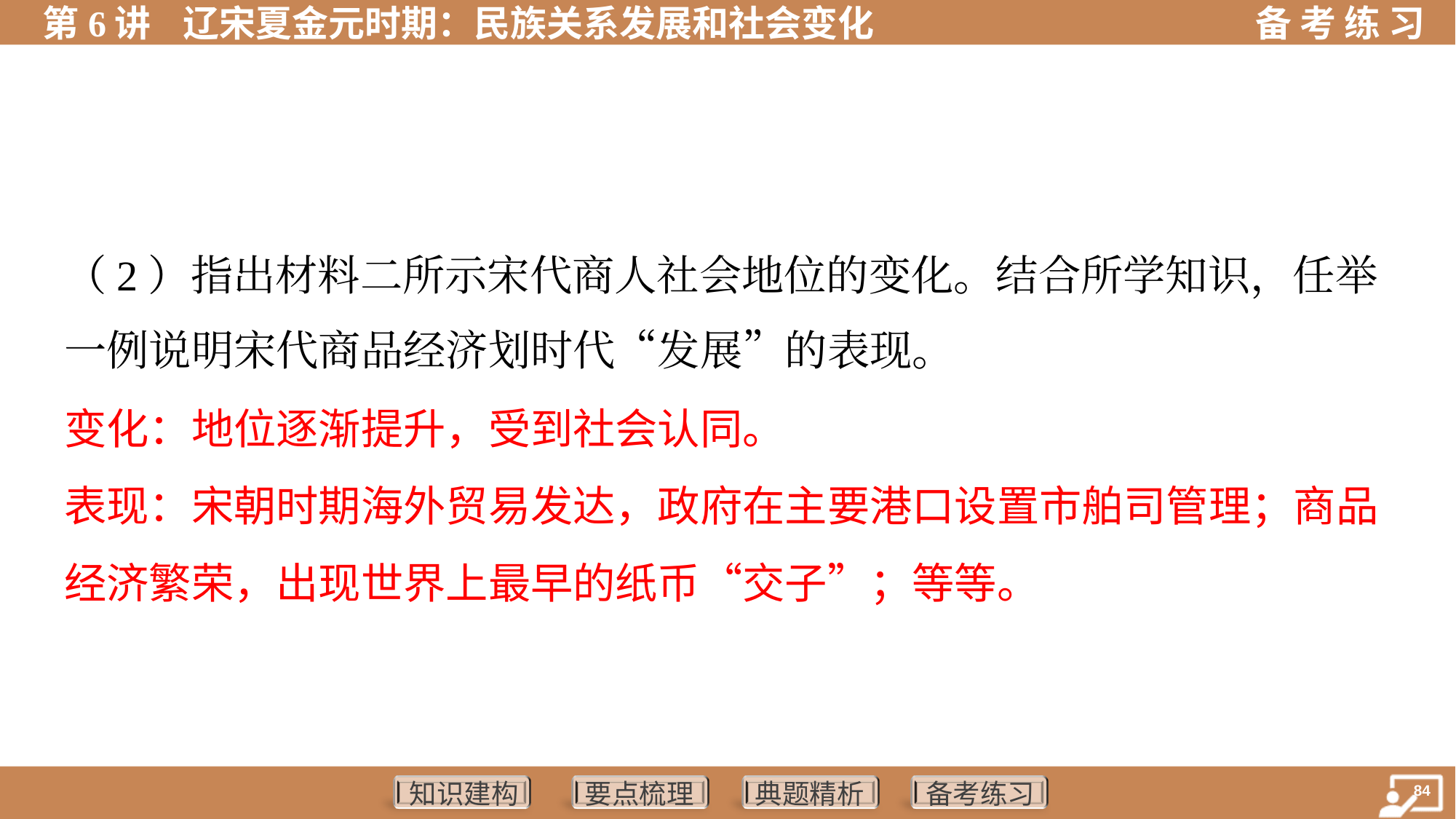

（2）指出材料二所示宋代商人社会地位的变化。结合所学知识，任举
一例说明宋代商品经济划时代“发展”的表现。
变化：地位逐渐提升，受到社会认同。
表现：宋朝时期海外贸易发达，政府在主要港口设置市舶司管理；商品
经济繁荣，出现世界上最早的纸币“交子”；等等。